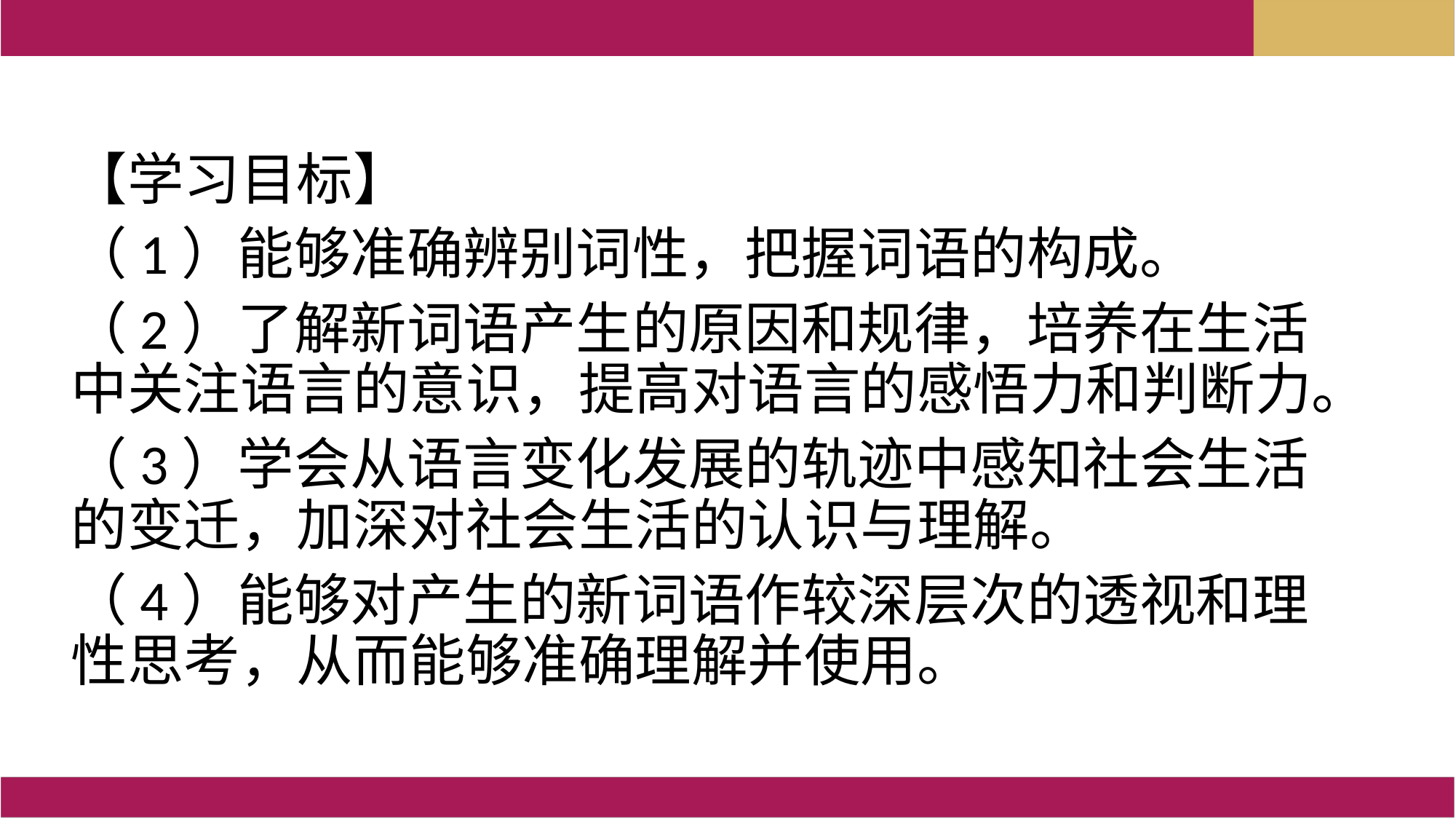

【学习目标】
（1）能够准确辨别词性，把握词语的构成。
（2）了解新词语产生的原因和规律，培养在生活中关注语言的意识，提高对语言的感悟力和判断力。
（3）学会从语言变化发展的轨迹中感知社会生活的变迁，加深对社会生活的认识与理解。
（4）能够对产生的新词语作较深层次的透视和理性思考，从而能够准确理解并使用。